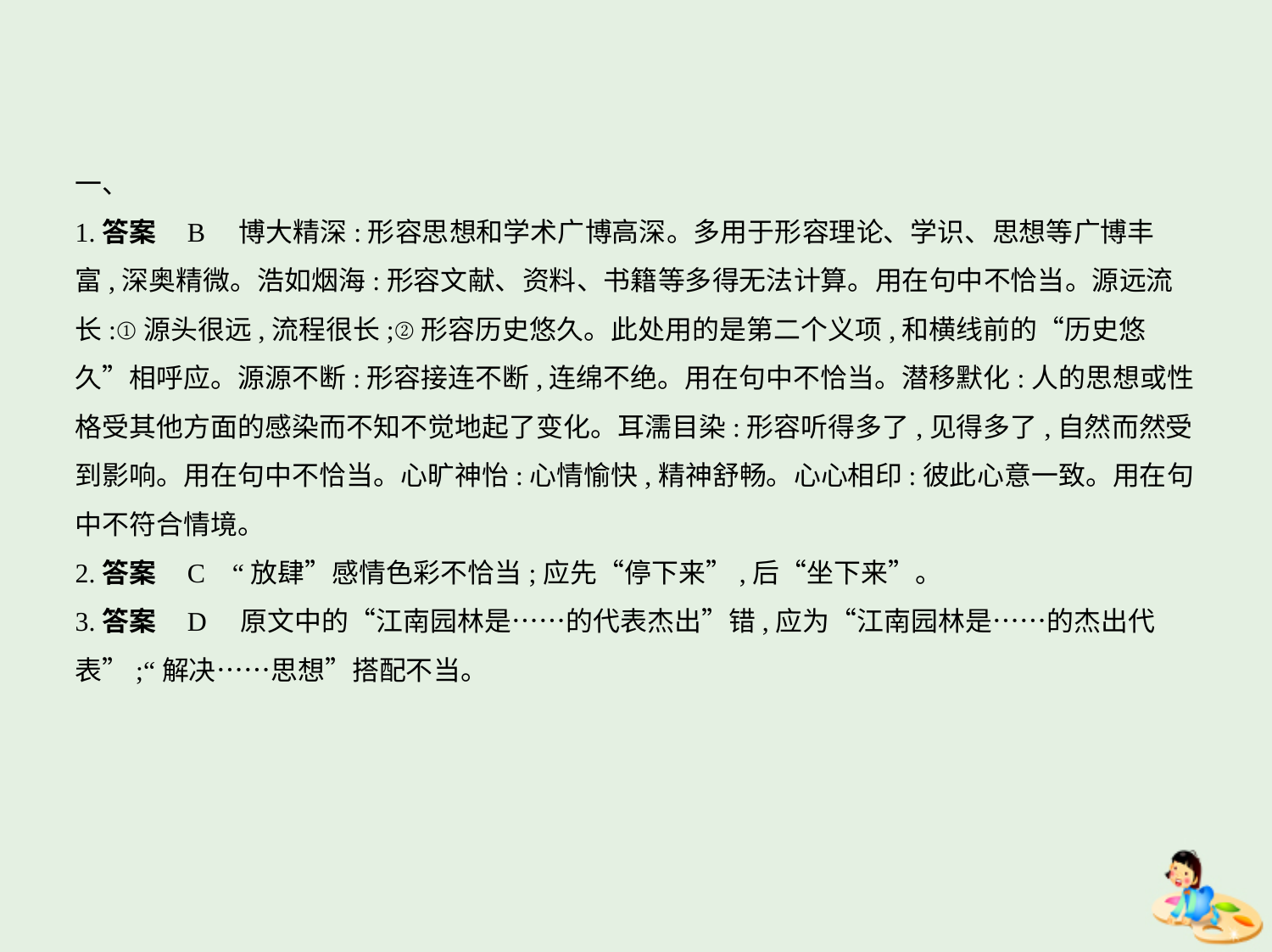

一、
1.答案    B　博大精深:形容思想和学术广博高深。多用于形容理论、学识、思想等广博丰
富,深奥精微。浩如烟海:形容文献、资料、书籍等多得无法计算。用在句中不恰当。源远流
长:①源头很远,流程很长;②形容历史悠久。此处用的是第二个义项,和横线前的“历史悠
久”相呼应。源源不断:形容接连不断,连绵不绝。用在句中不恰当。潜移默化:人的思想或性
格受其他方面的感染而不知不觉地起了变化。耳濡目染:形容听得多了,见得多了,自然而然受
到影响。用在句中不恰当。心旷神怡:心情愉快,精神舒畅。心心相印:彼此心意一致。用在句
中不符合情境。
2.答案    C    “放肆”感情色彩不恰当;应先“停下来”,后“坐下来”。
3.答案    D　原文中的“江南园林是……的代表杰出”错,应为“江南园林是……的杰出代
表”;“解决……思想”搭配不当。